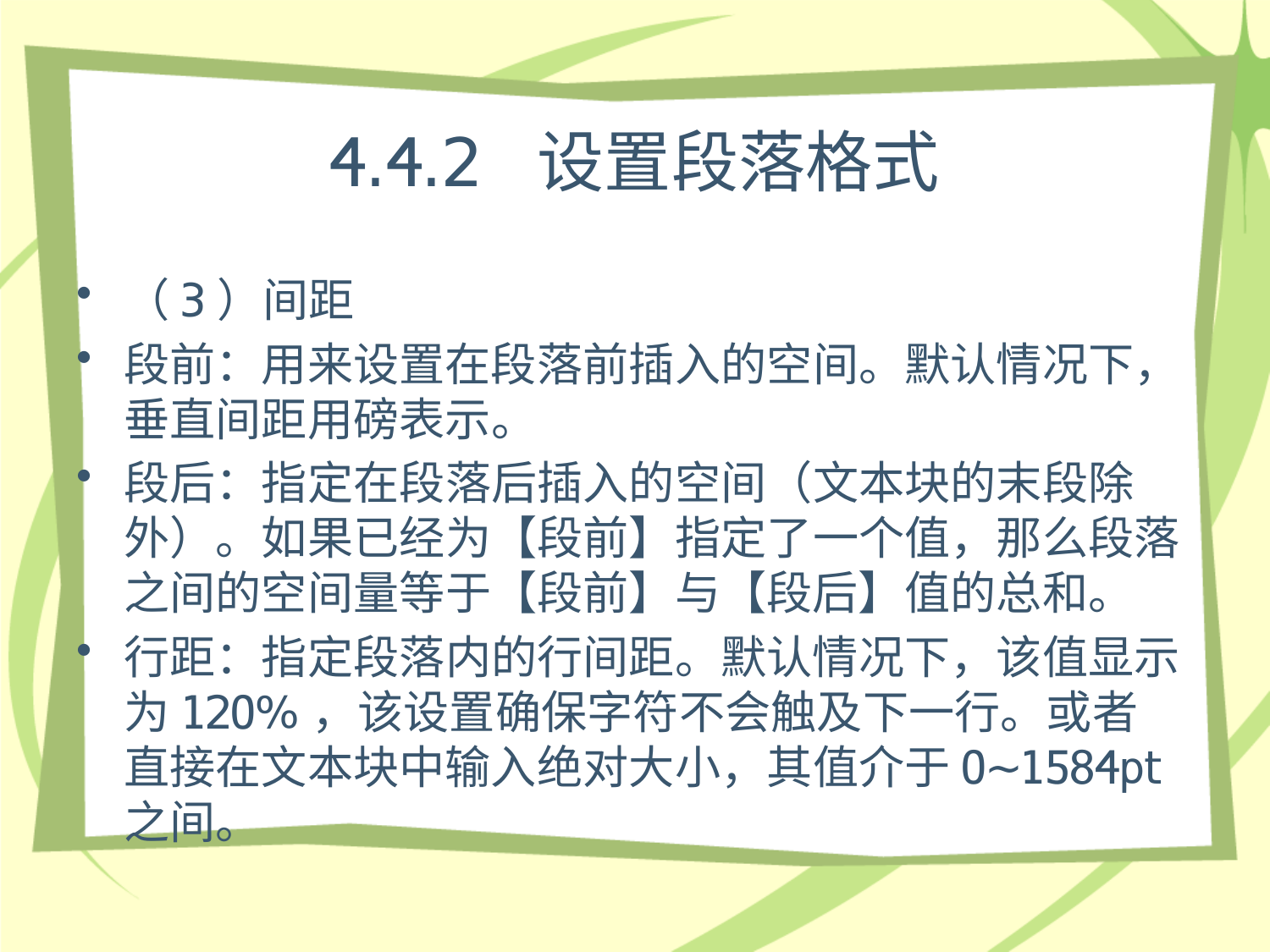

# 4.4.2  设置段落格式
（3）间距
段前：用来设置在段落前插入的空间。默认情况下，垂直间距用磅表示。
段后：指定在段落后插入的空间（文本块的末段除外）。如果已经为【段前】指定了一个值，那么段落之间的空间量等于【段前】与【段后】值的总和。
行距：指定段落内的行间距。默认情况下，该值显示为120%，该设置确保字符不会触及下一行。或者直接在文本块中输入绝对大小，其值介于0~1584pt之间。